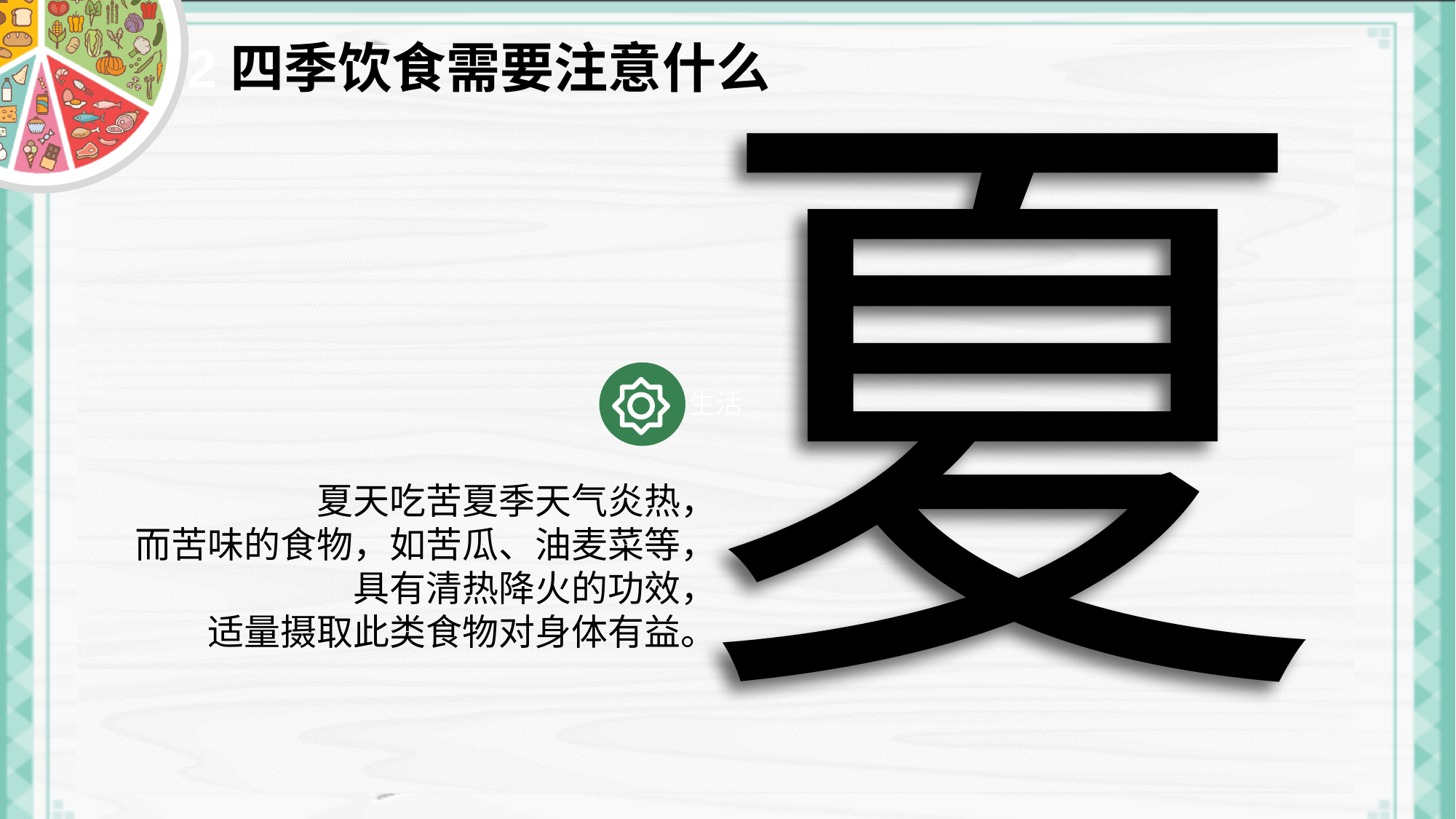

夏
# 2四季饮食需要注意什么

夏天吃苦夏季天气炎热，
而苦味的食物，如苦瓜、油麦菜等，
具有清热降火的功效，
适量摄取此类食物对身体有益。